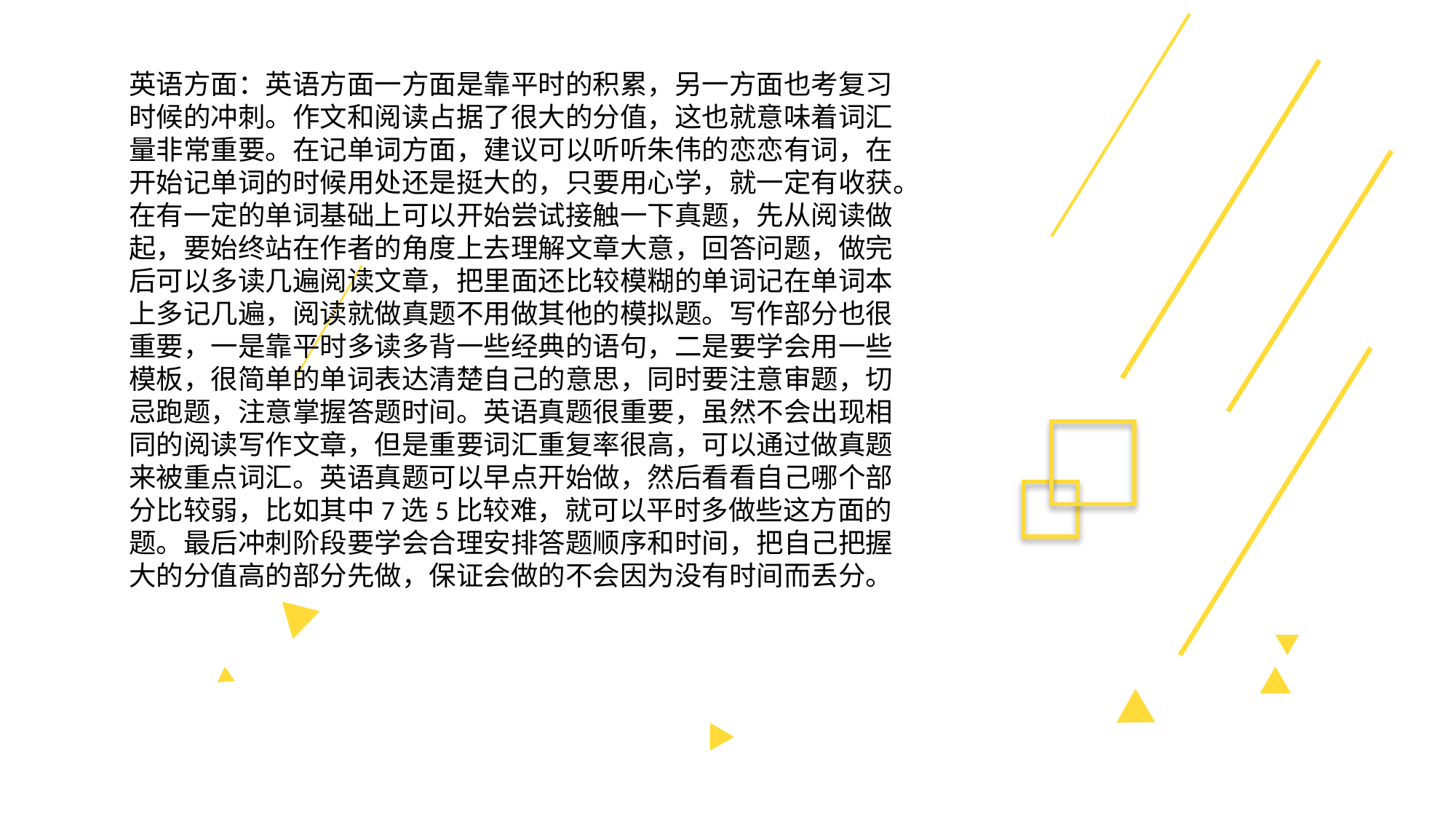

英语方面：英语方面一方面是靠平时的积累，另一方面也考复习时候的冲刺。作文和阅读占据了很大的分值，这也就意味着词汇量非常重要。在记单词方面，建议可以听听朱伟的恋恋有词，在开始记单词的时候用处还是挺大的，只要用心学，就一定有收获。在有一定的单词基础上可以开始尝试接触一下真题，先从阅读做起，要始终站在作者的角度上去理解文章大意，回答问题，做完后可以多读几遍阅读文章，把里面还比较模糊的单词记在单词本上多记几遍，阅读就做真题不用做其他的模拟题。写作部分也很重要，一是靠平时多读多背一些经典的语句，二是要学会用一些模板，很简单的单词表达清楚自己的意思，同时要注意审题，切忌跑题，注意掌握答题时间。英语真题很重要，虽然不会出现相同的阅读写作文章，但是重要词汇重复率很高，可以通过做真题来被重点词汇。英语真题可以早点开始做，然后看看自己哪个部分比较弱，比如其中7选5比较难，就可以平时多做些这方面的题。最后冲刺阶段要学会合理安排答题顺序和时间，把自己把握大的分值高的部分先做，保证会做的不会因为没有时间而丢分。